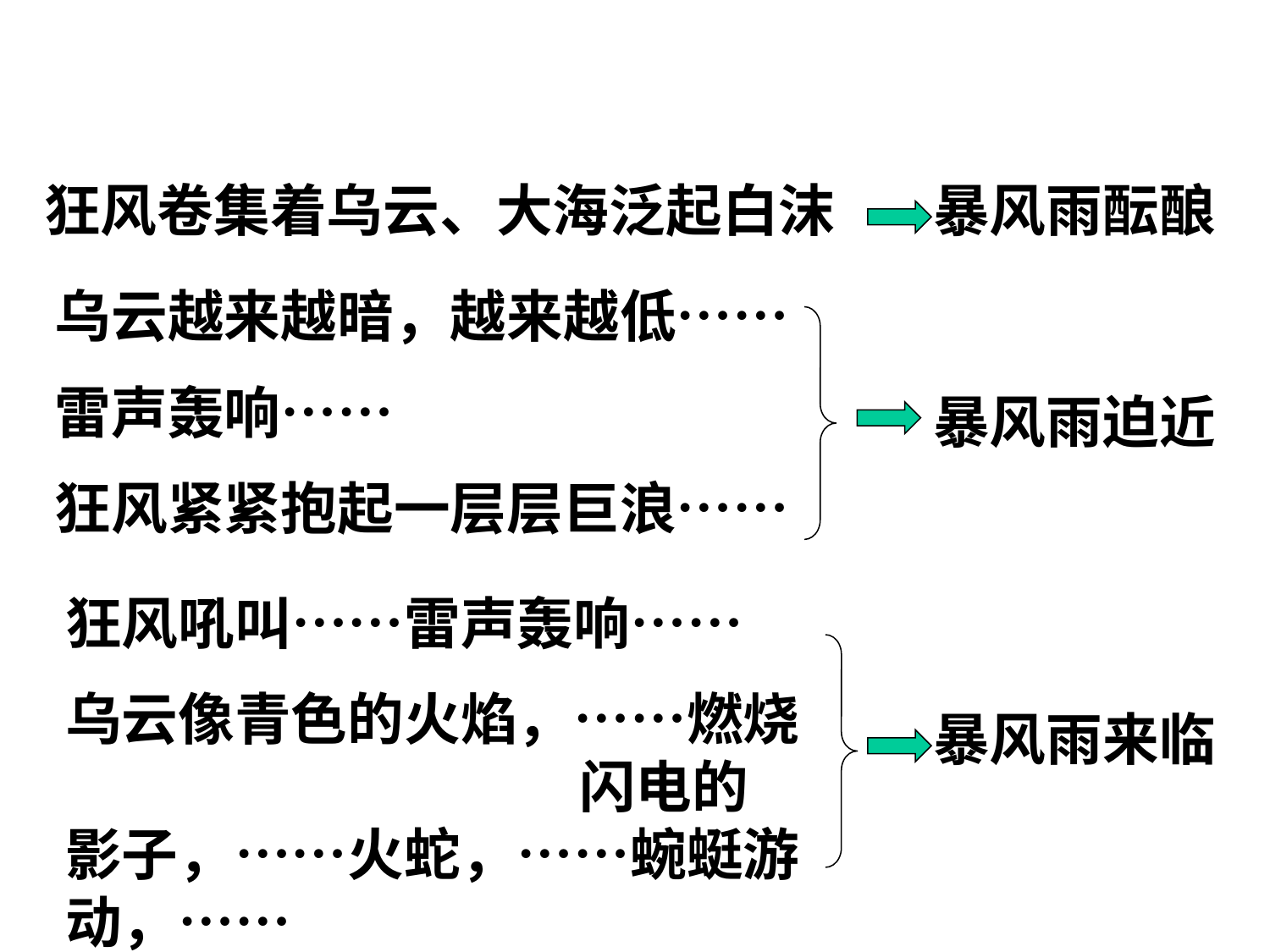

狂风卷集着乌云、大海泛起白沫
暴风雨酝酿

乌云越来越暗，越来越低……
雷声轰响……
狂风紧紧抱起一层层巨浪……

暴风雨迫近

狂风吼叫……雷声轰响……
乌云像青色的火焰，……燃烧                                         闪电的影子，……火蛇，……蜿蜓游动，……

暴风雨来临